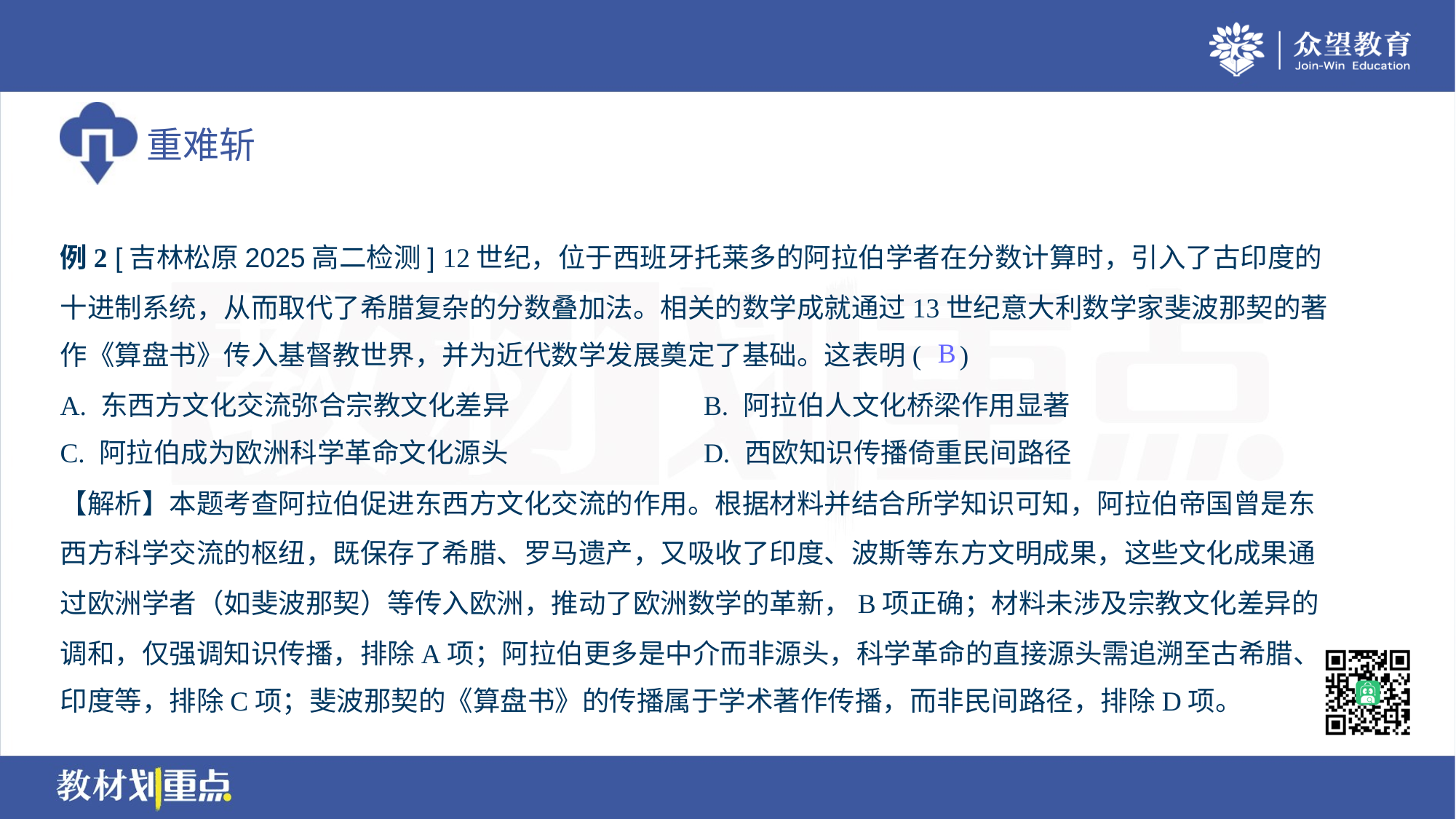

例2 [吉林松原2025高二检测] 12世纪，位于西班牙托莱多的阿拉伯学者在分数计算时，引入了古印度的
十进制系统，从而取代了希腊复杂的分数叠加法。相关的数学成就通过13世纪意大利数学家斐波那契的著
作《算盘书》传入基督教世界，并为近代数学发展奠定了基础。这表明(     )
B
A. 东西方文化交流弥合宗教文化差异	B. 阿拉伯人文化桥梁作用显著
C. 阿拉伯成为欧洲科学革命文化源头	D. 西欧知识传播倚重民间路径
【解析】本题考查阿拉伯促进东西方文化交流的作用。根据材料并结合所学知识可知，阿拉伯帝国曾是东
西方科学交流的枢纽，既保存了希腊、罗马遗产，又吸收了印度、波斯等东方文明成果，这些文化成果通
过欧洲学者（如斐波那契）等传入欧洲，推动了欧洲数学的革新，B项正确；材料未涉及宗教文化差异的
调和，仅强调知识传播，排除A项；阿拉伯更多是中介而非源头，科学革命的直接源头需追溯至古希腊、
印度等，排除C项；斐波那契的《算盘书》的传播属于学术著作传播，而非民间路径，排除D项。